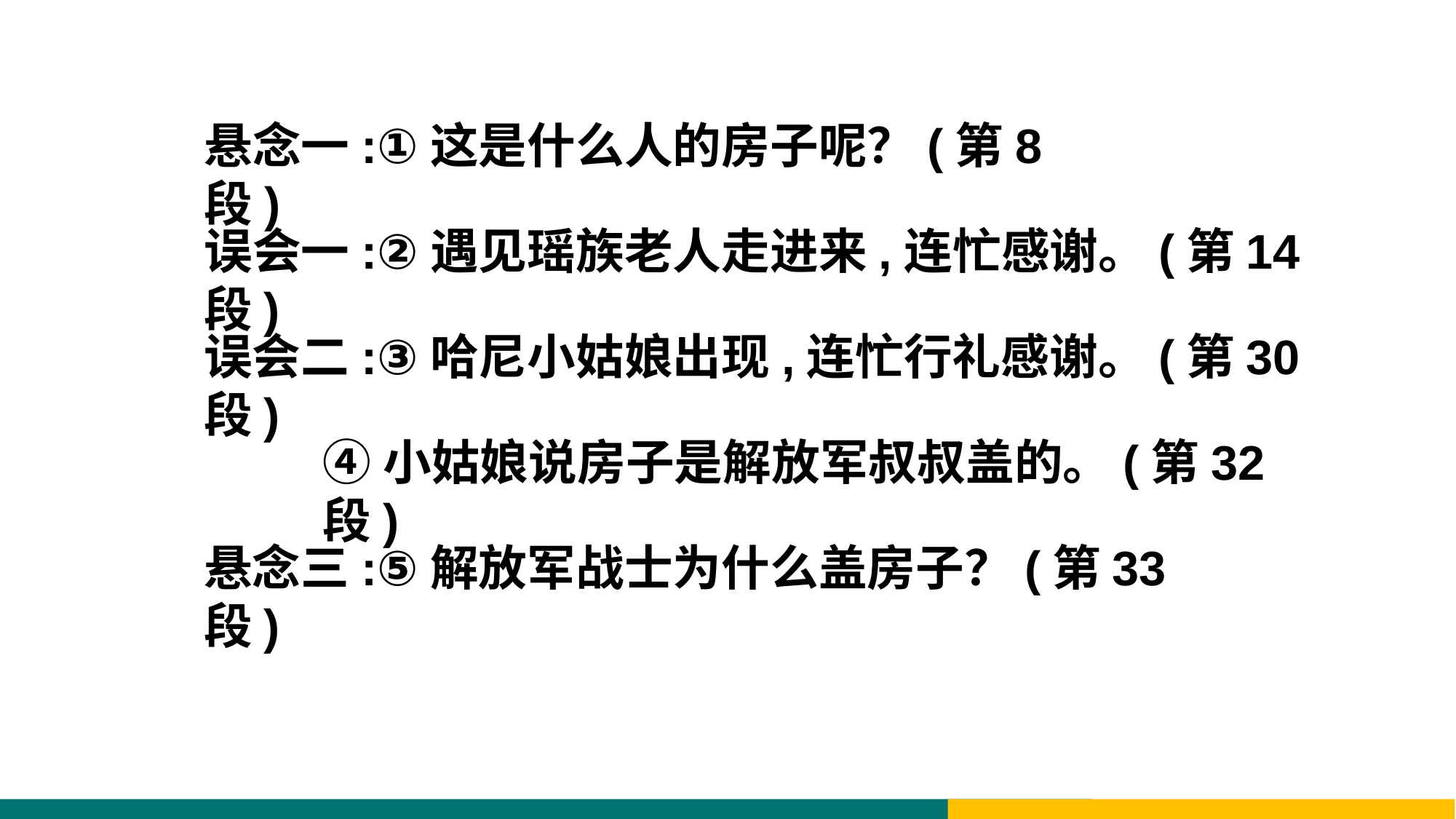

悬念一:①这是什么人的房子呢？(第8段)
误会一:②遇见瑶族老人走进来,连忙感谢。(第14段)
误会二:③哈尼小姑娘出现,连忙行礼感谢。(第30段)
④小姑娘说房子是解放军叔叔盖的。(第32段)
悬念三:⑤解放军战士为什么盖房子？(第33段)